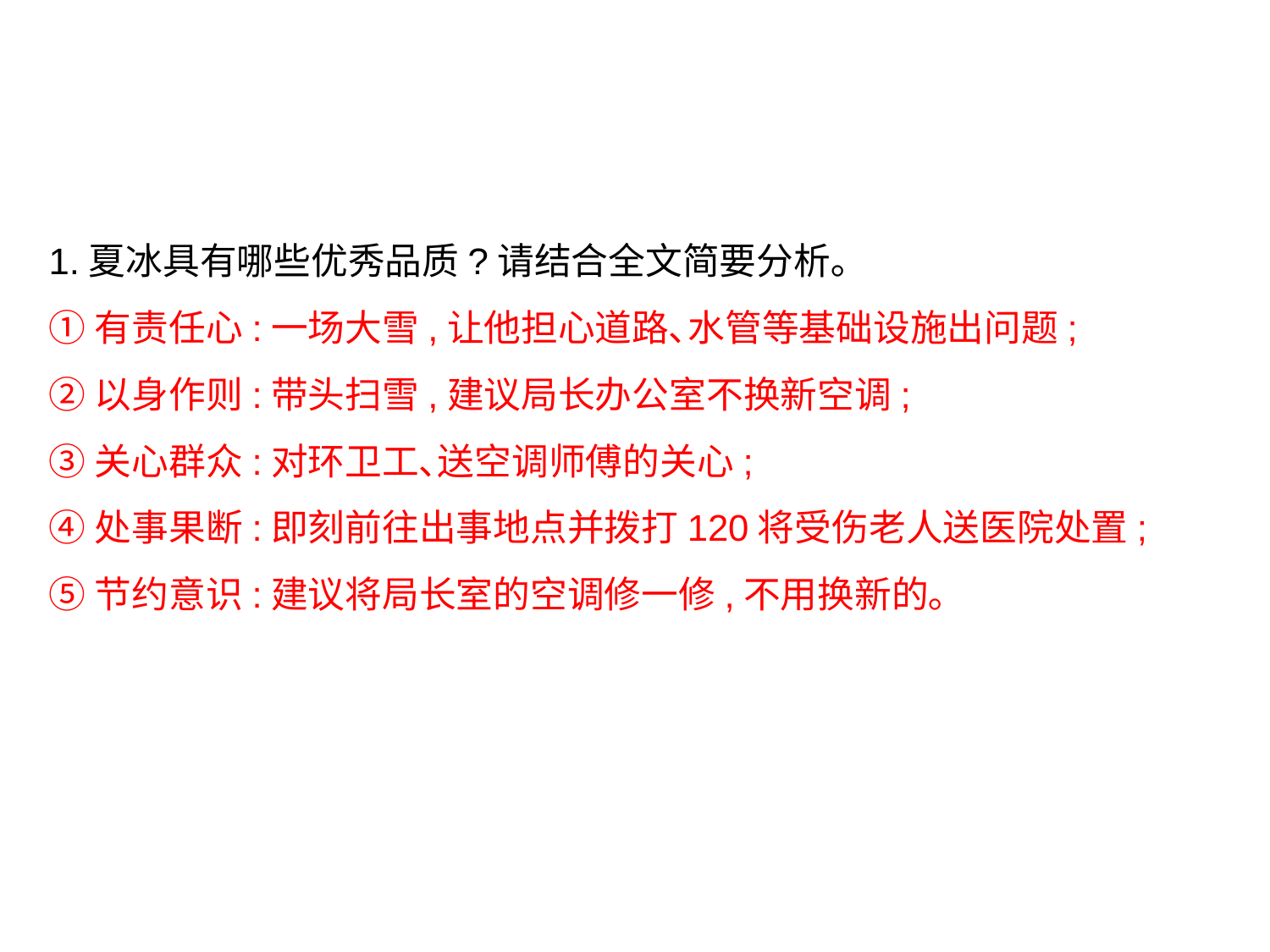

1.夏冰具有哪些优秀品质?请结合全文简要分析｡
①有责任心:一场大雪,让他担心道路､水管等基础设施出问题;
②以身作则:带头扫雪,建议局长办公室不换新空调;
③关心群众:对环卫工､送空调师傅的关心;
④处事果断:即刻前往出事地点并拨打120将受伤老人送医院处置;
⑤节约意识:建议将局长室的空调修一修,不用换新的｡